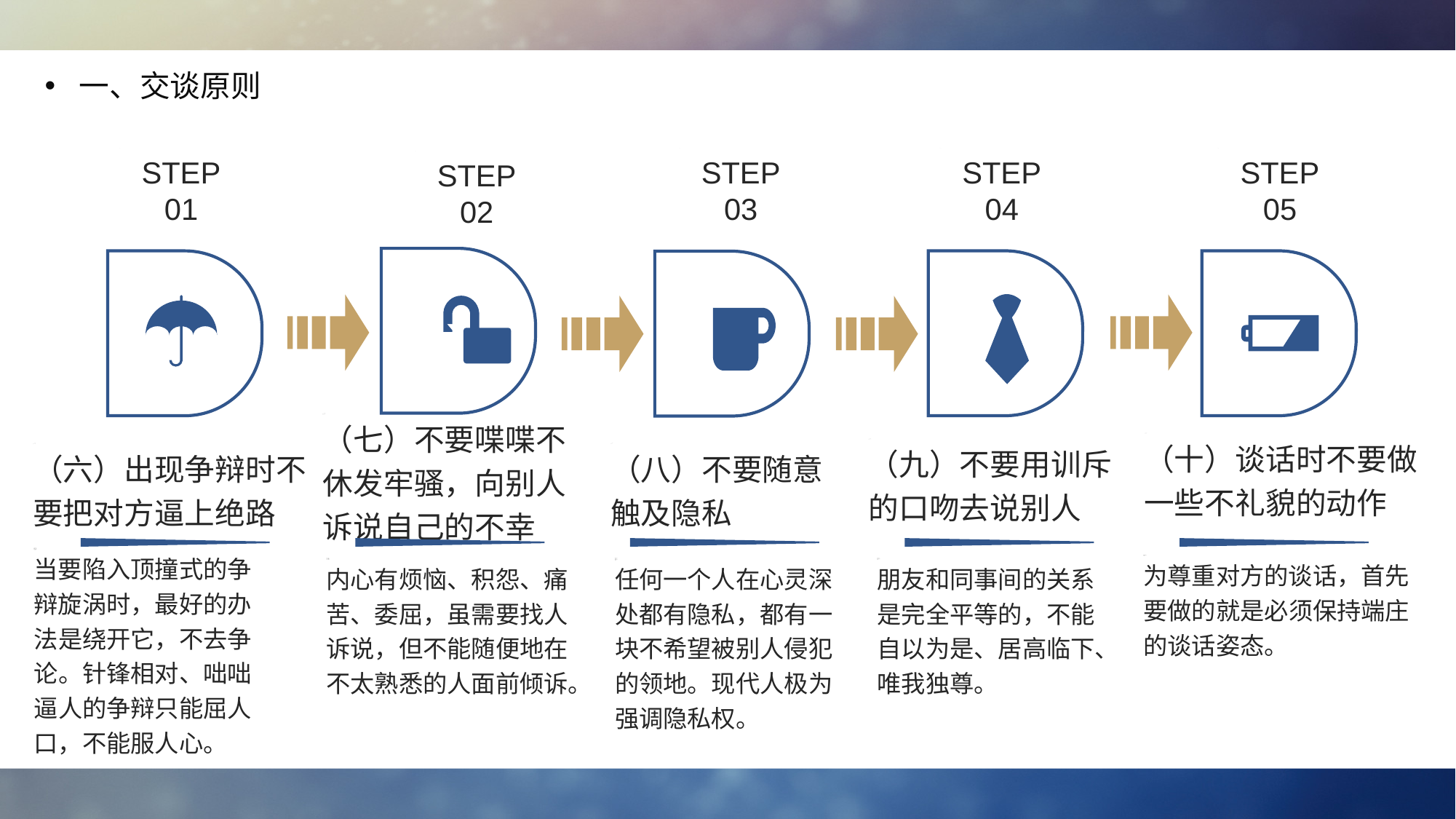

一、交谈原则
STEP
03
STEP
04
STEP
05
STEP
01
STEP
02

（七）不要喋喋不休发牢骚，向别人诉说自己的不幸
（十）谈话时不要做一些不礼貌的动作
（九）不要用训斥的口吻去说别人
（六）出现争辩时不要把对方逼上绝路
（八）不要随意触及隐私

当要陷入顶撞式的争辩旋涡时，最好的办法是绕开它，不去争论。针锋相对、咄咄逼人的争辩只能屈人口，不能服人心。
为尊重对方的谈话，首先要做的就是必须保持端庄的谈话姿态。
任何一个人在心灵深处都有隐私，都有一块不希望被别人侵犯的领地。现代人极为强调隐私权。
内心有烦恼、积怨、痛苦、委屈，虽需要找人诉说，但不能随便地在不太熟悉的人面前倾诉。
朋友和同事间的关系是完全平等的，不能自以为是、居高临下、唯我独尊。